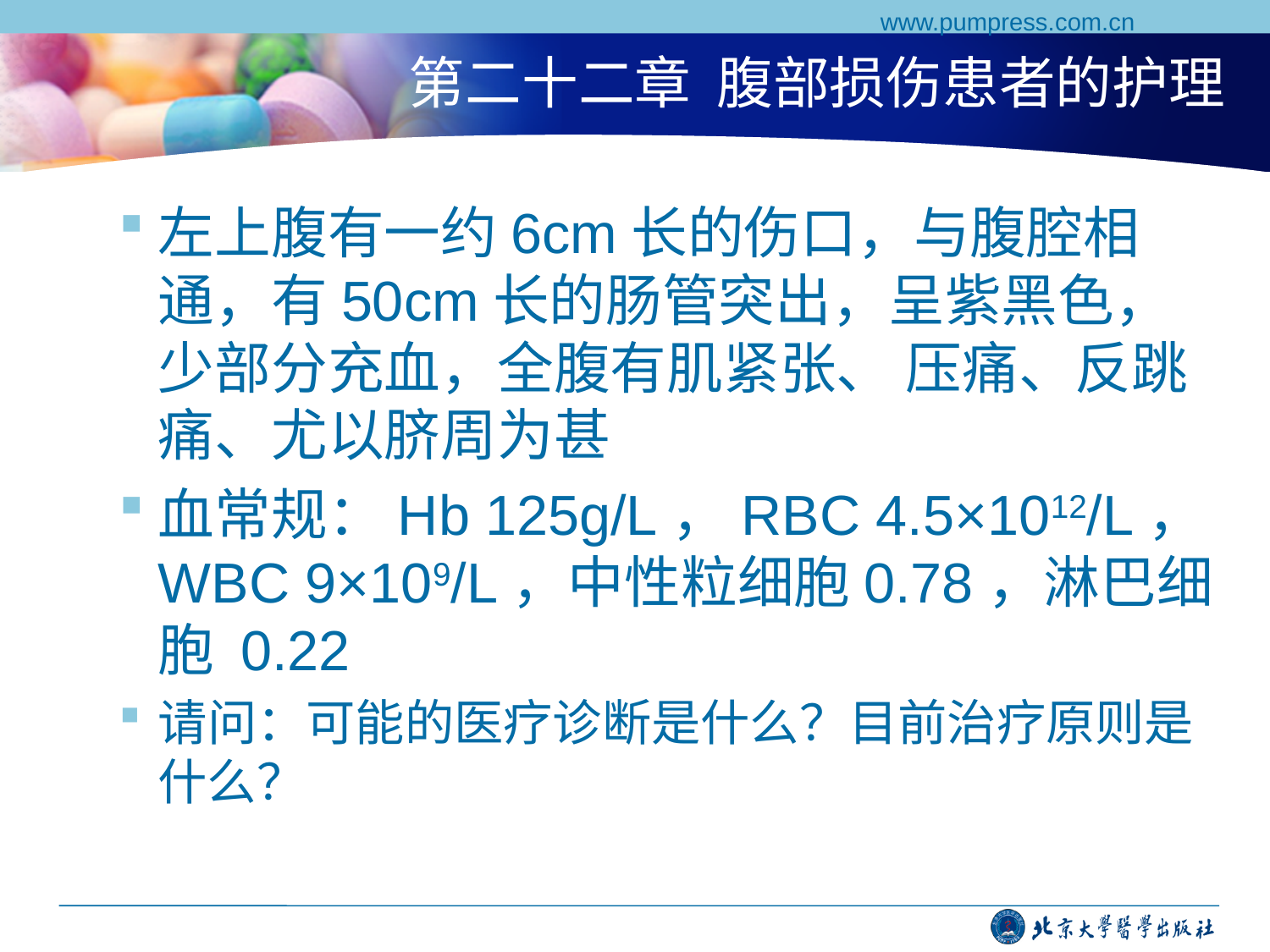

www.pumpress.com.cn
# 第二十二章  腹部损伤患者的护理
左上腹有一约6cm长的伤口，与腹腔相通，有50cm长的肠管突出，呈紫黑色，少部分充血，全腹有肌紧张、 压痛、反跳痛、尤以脐周为甚
血常规：Hb 125g/L，RBC 4.5×1012/L，WBC 9×109/L，中性粒细胞0.78，淋巴细胞 0.22
请问：可能的医疗诊断是什么？目前治疗原则是什么？